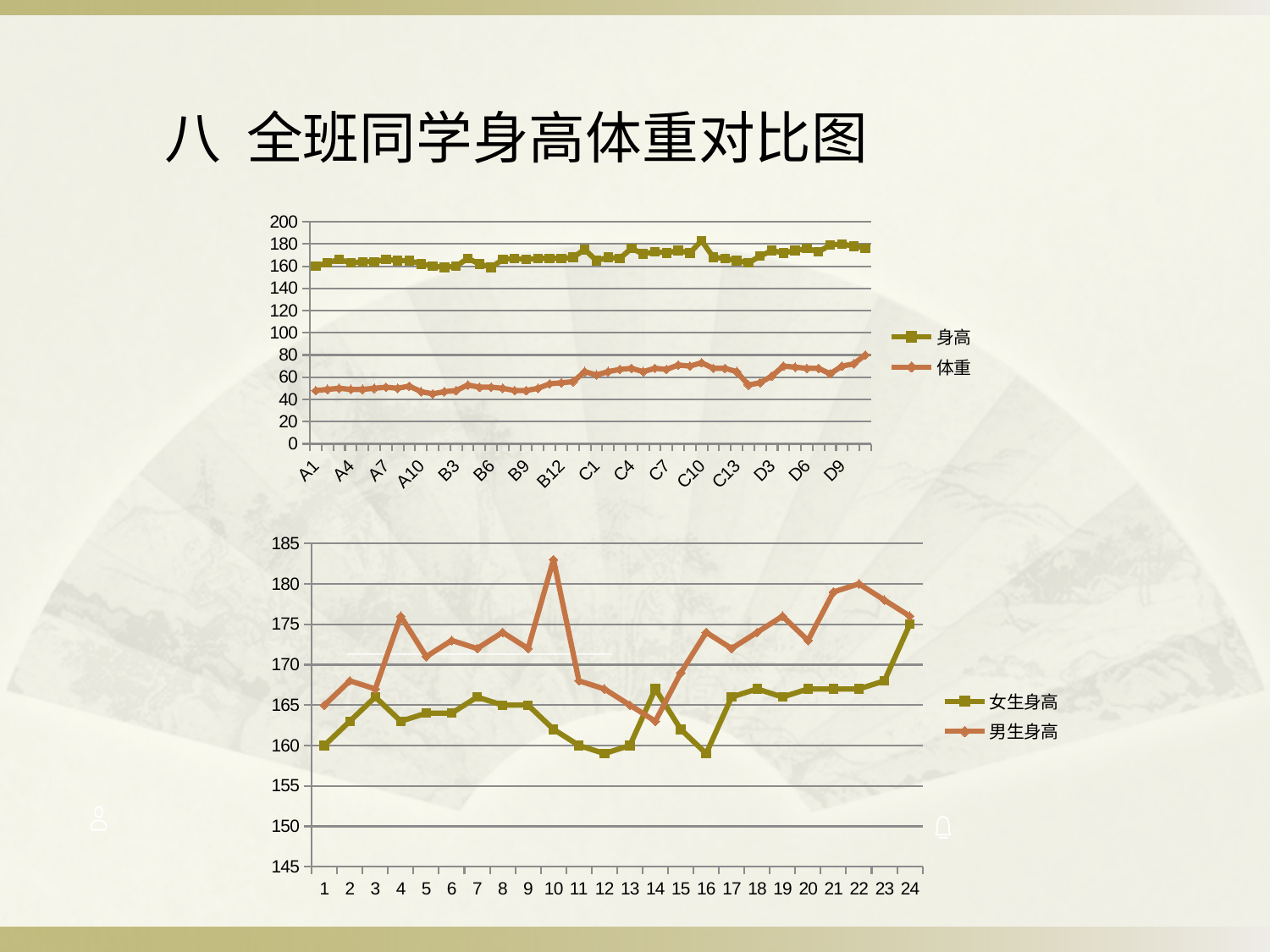

八  全班同学身高体重对比图

### Chart

| Category | 身高 | 体重 |
|---|---|---|
| A1 | 160.0 | 48.0 |
| A2 | 163.0 | 49.0 |
| A3 | 166.0 | 50.0 |
| A4 | 163.0 | 49.0 |
| A5 | 164.0 | 49.0 |
| A6 | 164.0 | 50.0 |
| A7 | 166.0 | 51.0 |
| A8 | 165.0 | 50.0 |
| A9 | 165.0 | 52.0 |
| A10 | 162.0 | 47.0 |
| B1 | 160.0 | 45.0 |
| B2 | 159.0 | 47.0 |
| B3 | 160.0 | 48.0 |
| B4 | 167.0 | 53.0 |
| B5 | 162.0 | 51.0 |
| B6 | 159.0 | 51.0 |
| B7 | 166.0 | 50.0 |
| B8 | 167.0 | 48.0 |
| B9 | 166.0 | 48.0 |
| B10 | 167.0 | 50.0 |
| B11 | 167.0 | 54.0 |
| B12 | 167.0 | 55.0 |
| B13 | 168.0 | 56.0 |
| B14 | 175.0 | 65.0 |
| C1 | 165.0 | 62.0 |
| C2 | 168.0 | 65.0 |
| C3 | 167.0 | 67.0 |
| C4 | 176.0 | 68.0 |
| C5 | 171.0 | 65.0 |
| C6 | 173.0 | 68.0 |
| C7 | 172.0 | 67.0 |
| C8 | 174.0 | 71.0 |
| C9 | 172.0 | 70.0 |
| C10 | 183.0 | 73.0 |
| C11 | 168.0 | 68.0 |
| C12 | 167.0 | 68.0 |
| C13 | 165.0 | 65.0 |
| D1 | 163.0 | 53.0 |
| D2 | 169.0 | 55.0 |
| D3 | 174.0 | 61.0 |
| D4 | 172.0 | 70.0 |
| D5 | 174.0 | 69.0 |
| D6 | 176.0 | 68.0 |
| D7 | 173.0 | 68.0 |
| D8 | 179.0 | 63.0 |
| D9 | 180.0 | 70.0 |
| D10 | 178.0 | 72.0 |
| D11 | 176.0 | 80.0 |

### Chart

| Category | 女生身高 | 男生身高 |
|---|---|---|